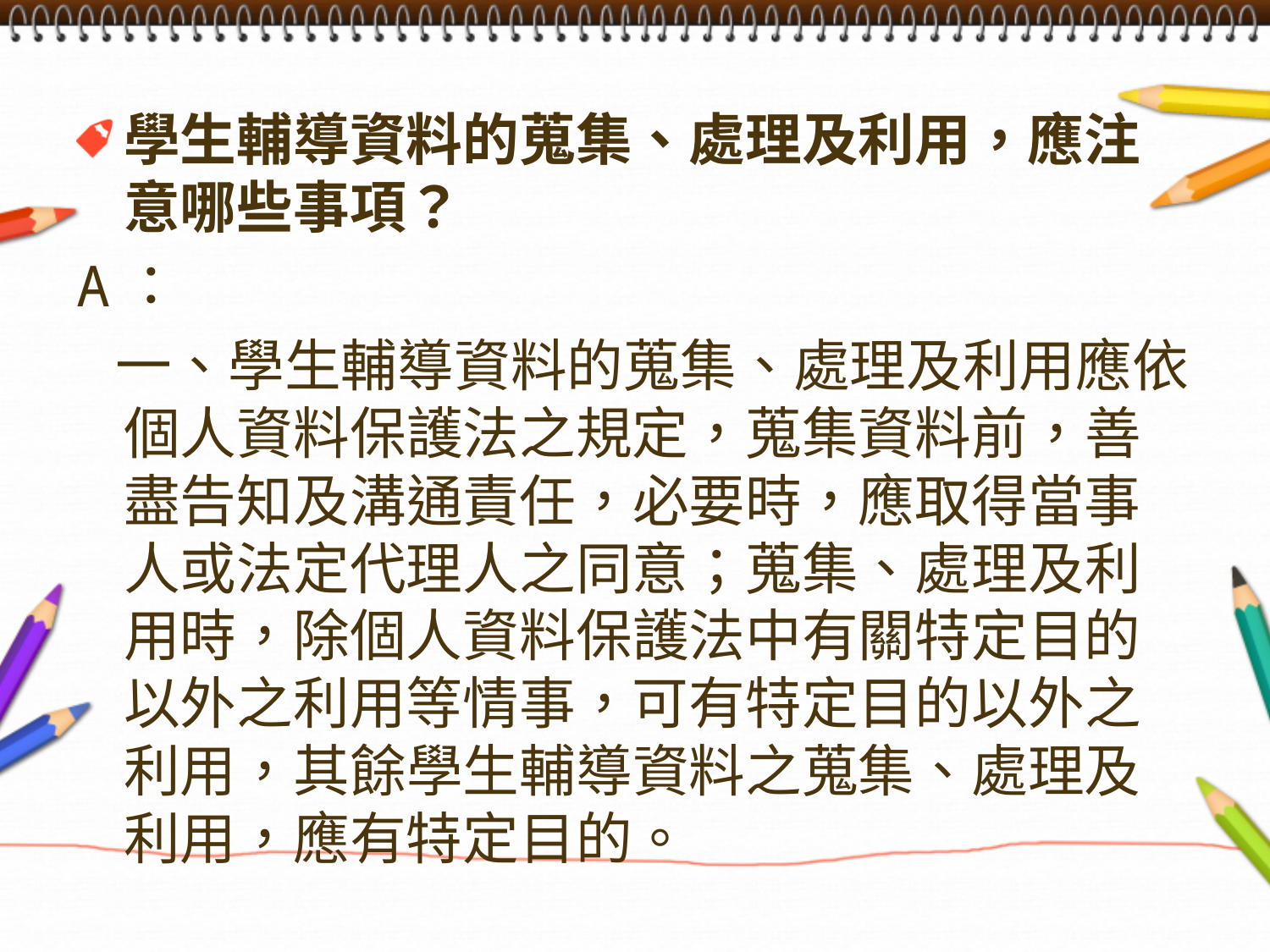

學生輔導資料的蒐集、處理及利用，應注意哪些事項？
A：
  一、學生輔導資料的蒐集、處理及利用應依個人資料保護法之規定，蒐集資料前，善盡告知及溝通責任，必要時，應取得當事人或法定代理人之同意；蒐集、處理及利用時，除個人資料保護法中有關特定目的以外之利用等情事，可有特定目的以外之利用，其餘學生輔導資料之蒐集、處理及利用，應有特定目的。